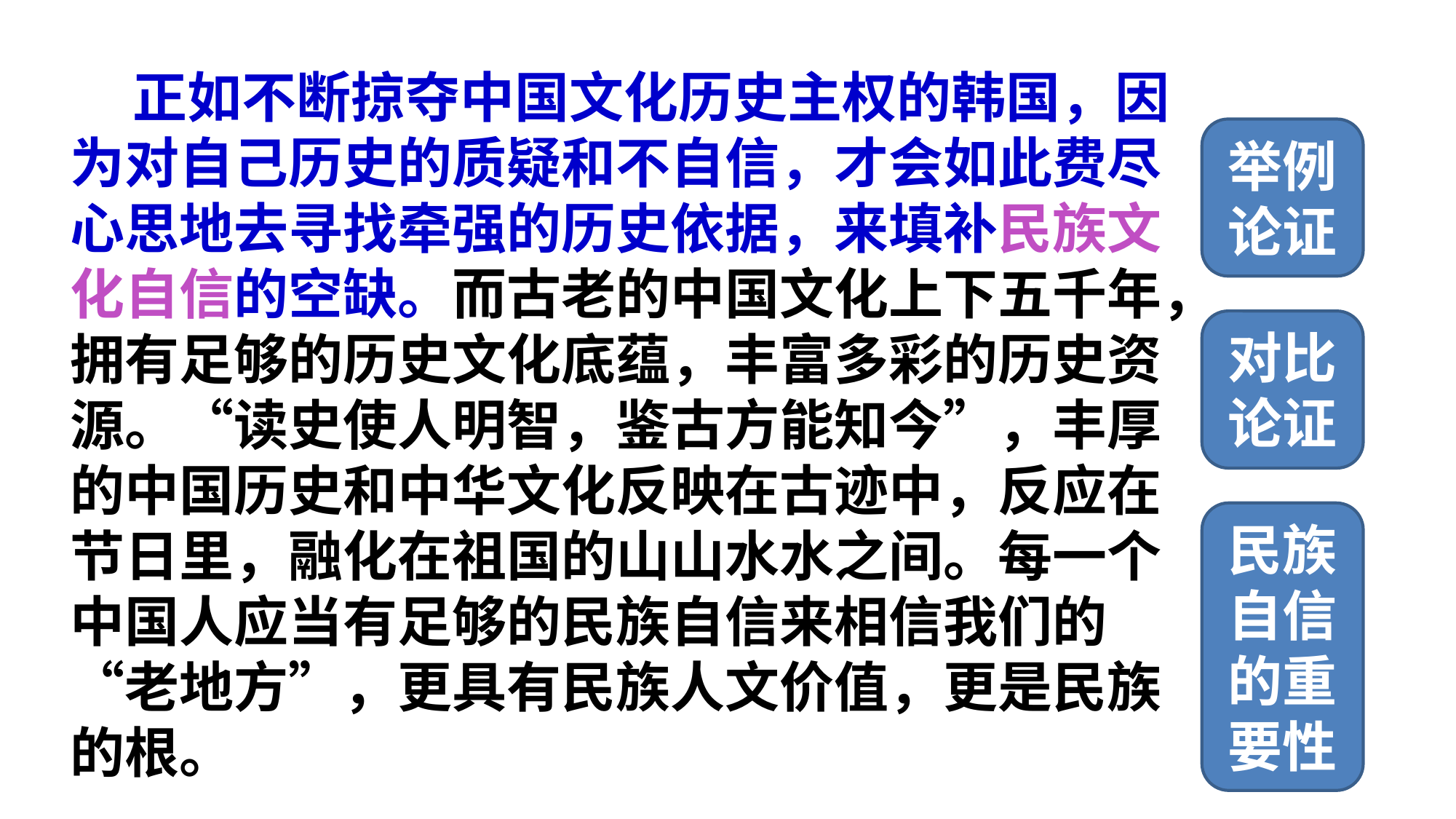

正如不断掠夺中国文化历史主权的韩国，因为对自己历史的质疑和不自信，才会如此费尽心思地去寻找牵强的历史依据，来填补民族文化自信的空缺。而古老的中国文化上下五千年，拥有足够的历史文化底蕴，丰富多彩的历史资源。“读史使人明智，鉴古方能知今”，丰厚的中国历史和中华文化反映在古迹中，反应在节日里，融化在祖国的山山水水之间。每一个中国人应当有足够的民族自信来相信我们的“老地方”，更具有民族人文价值，更是民族的根。
举例论证
对比论证
民族自信的重要性